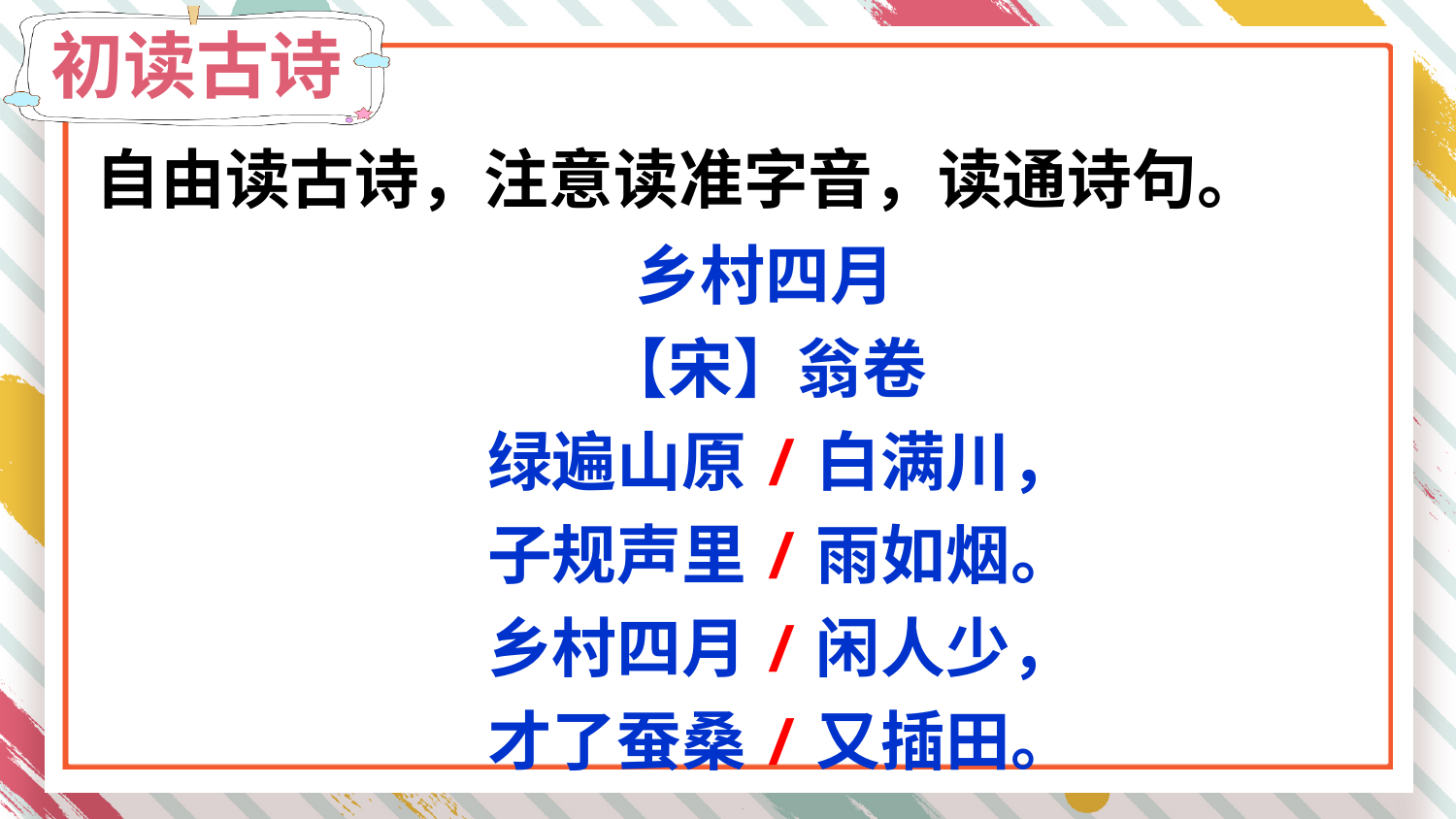

初读古诗
自由读古诗，注意读准字音，读通诗句。
乡村四月
【宋】翁卷
绿遍山原/白满川，子规声里/雨如烟。
乡村四月/闲人少，才了蚕桑/又插田。